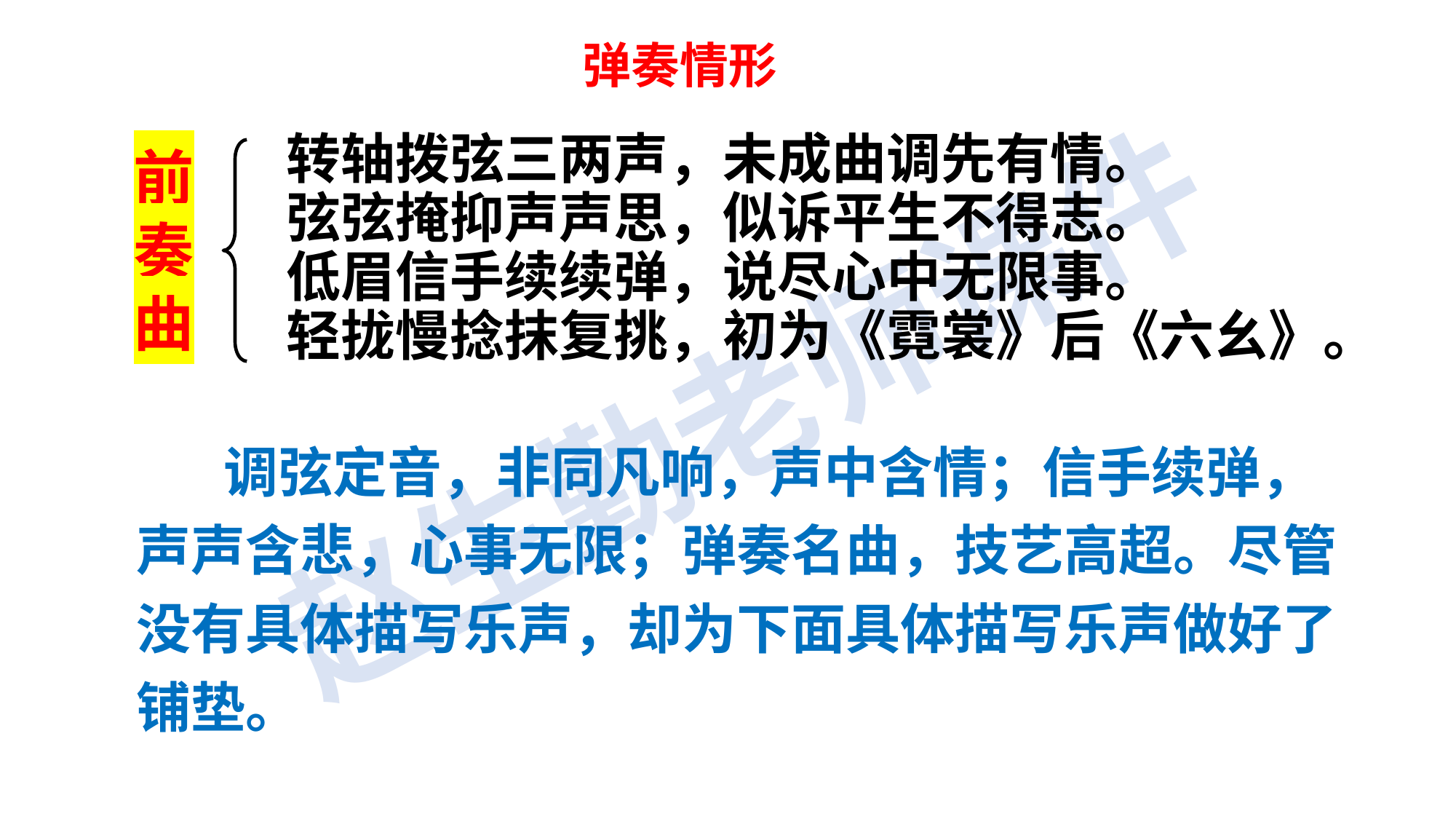

弹奏情形
转轴拨弦三两声，未成曲调先有情。
弦弦掩抑声声思，似诉平生不得志。
低眉信手续续弹，说尽心中无限事。
轻拢慢捻抹复挑，初为《霓裳》后《六幺》。
前奏曲

      调弦定音，非同凡响，声中含情；信手续弹，声声含悲，心事无限；弹奏名曲，技艺高超。尽管没有具体描写乐声，却为下面具体描写乐声做好了铺垫。